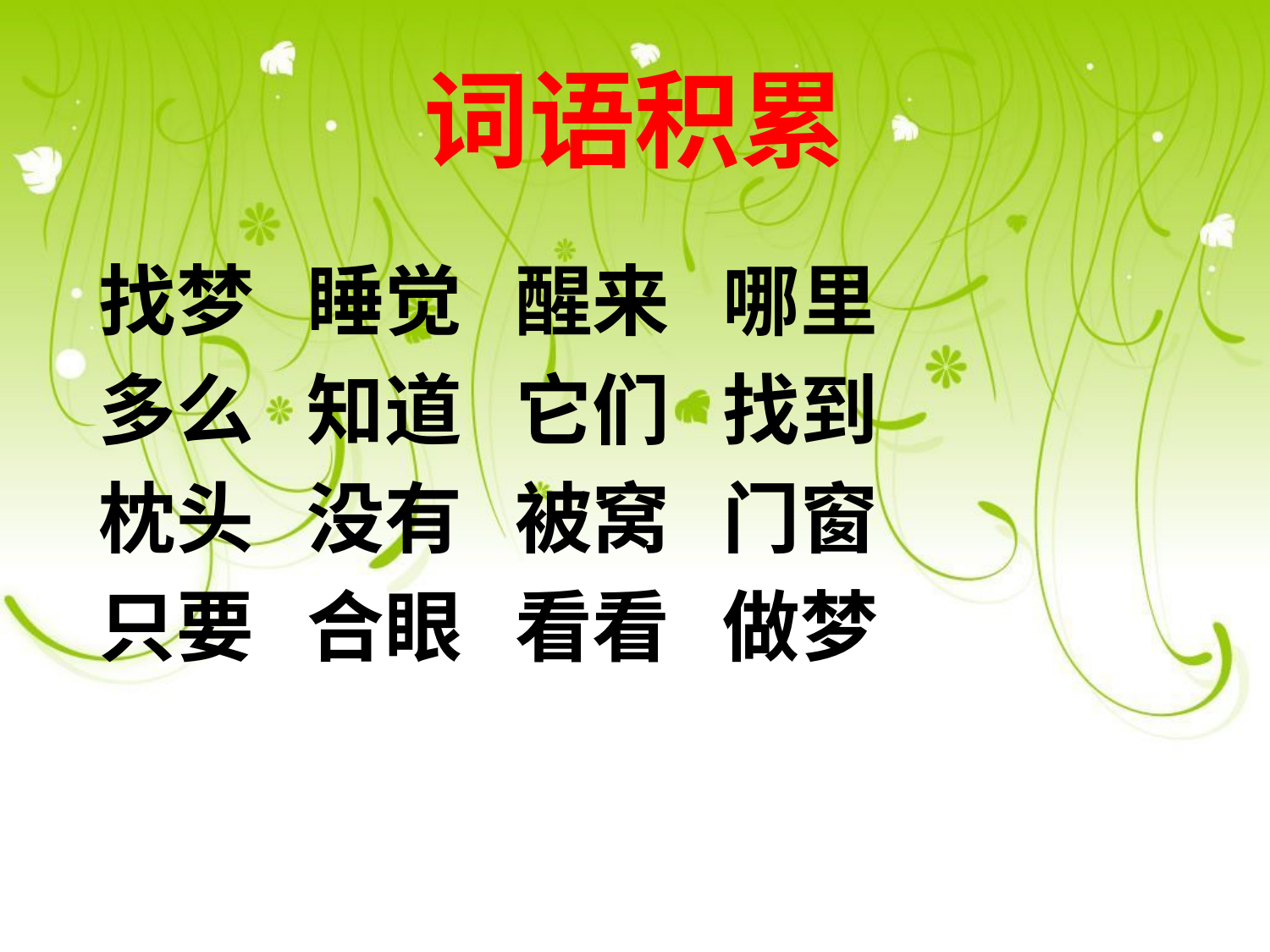

# 词语积累
   找梦   睡觉   醒来   哪里
   多么   知道   它们   找到
   枕头   没有   被窝   门窗
   只要   合眼   看看   做梦